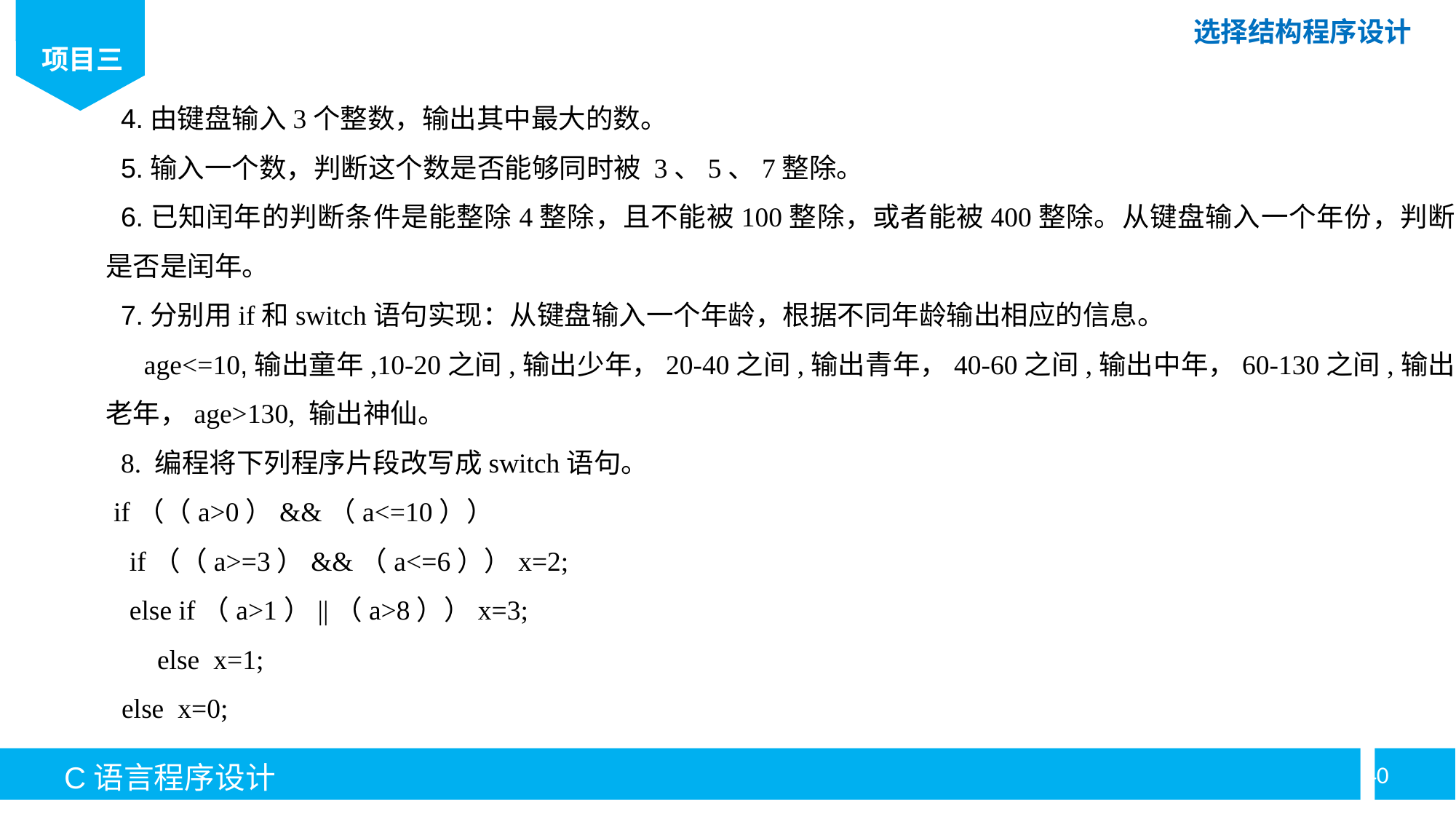

4.由键盘输入3个整数，输出其中最大的数。
5.输入一个数，判断这个数是否能够同时被 3、5、7整除。
6.已知闰年的判断条件是能整除4整除，且不能被100整除，或者能被400整除。从键盘输入一个年份，判断是否是闰年。
7.分别用if和switch语句实现：从键盘输入一个年龄，根据不同年龄输出相应的信息。
   age<=10,输出童年,10-20之间,输出少年，20-40之间,输出青年，40-60之间,输出中年，60-130之间,输出老年，age>130, 输出神仙。
8. 编程将下列程序片段改写成switch语句。
if（（a>0）&&（a<=10））
if（（a>=3）&&（a<=6））x=2;
else if（a>1）||（a>8））x=3;
    else  x=1;
else  x=0;